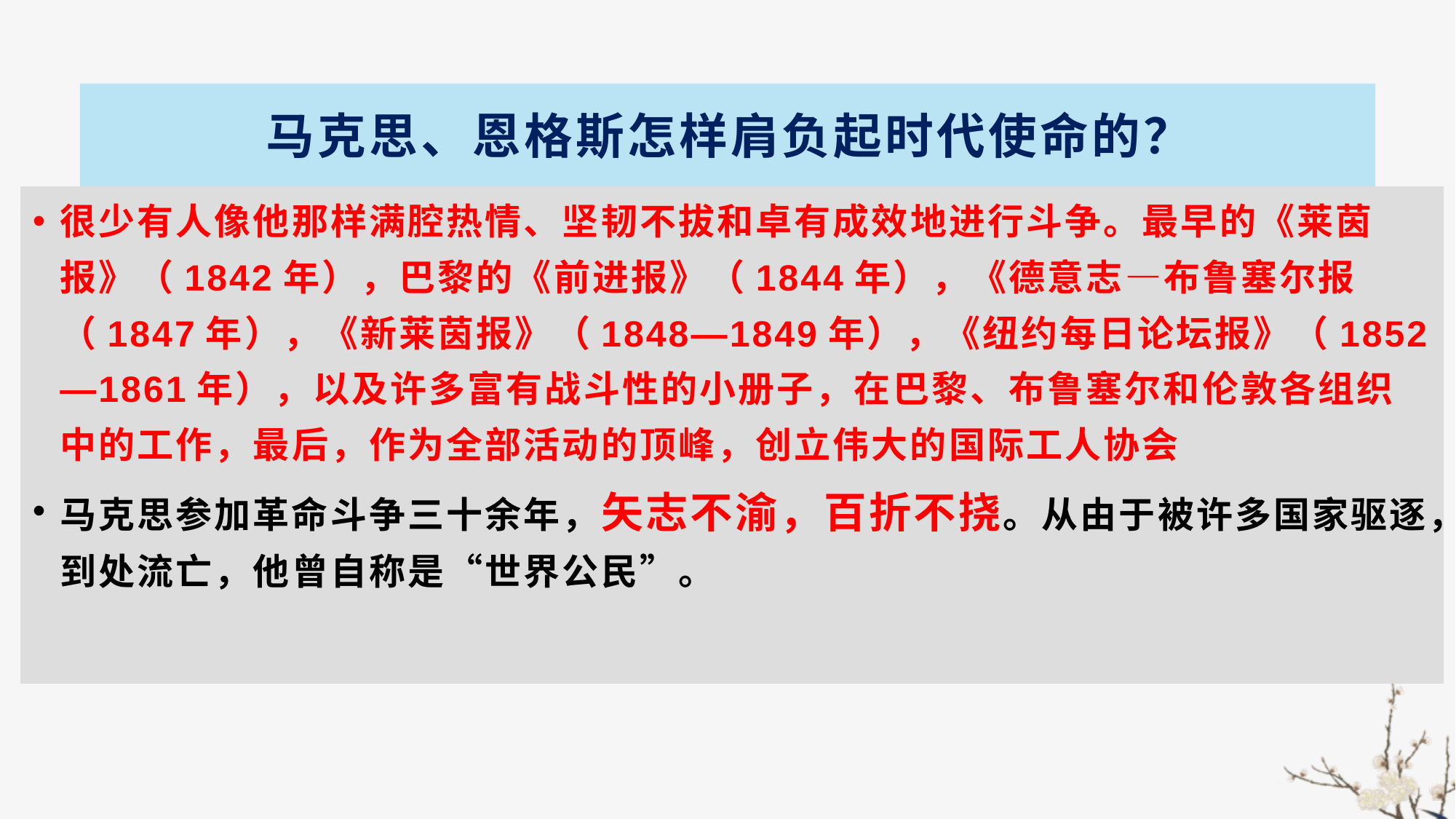

# 马克思、恩格斯怎样肩负起时代使命的？
很少有人像他那样满腔热情、坚韧不拔和卓有成效地进行斗争。最早的《莱茵报》（1842年），巴黎的《前进报》（1844年），《德意志—布鲁塞尔报（1847年），《新莱茵报》（1848—1849年），《纽约每日论坛报》（1852—1861年），以及许多富有战斗性的小册子，在巴黎、布鲁塞尔和伦敦各组织中的工作，最后，作为全部活动的顶峰，创立伟大的国际工人协会
马克思参加革命斗争三十余年，矢志不渝，百折不挠。从由于被许多国家驱逐，到处流亡，他曾自称是“世界公民”。